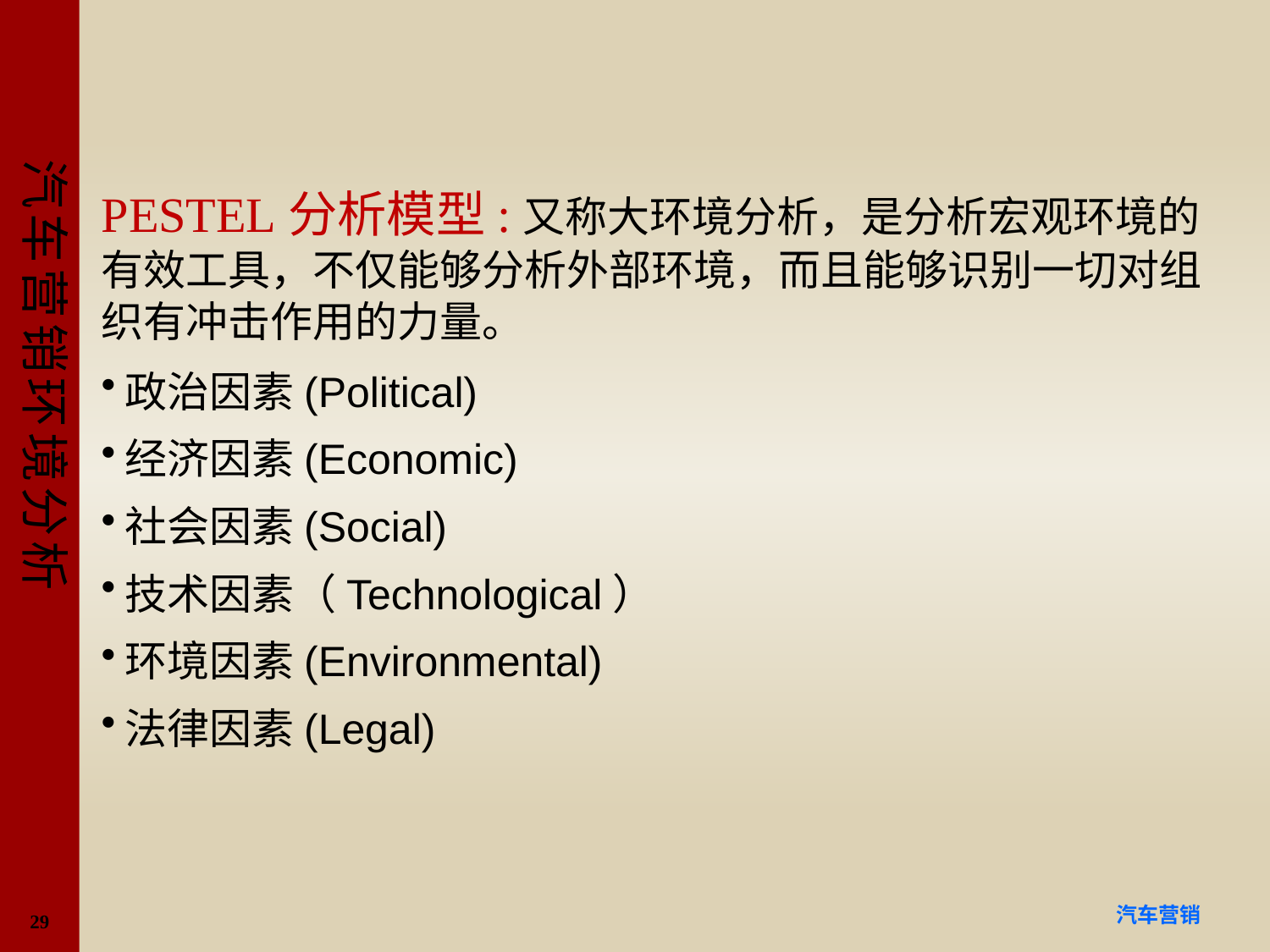

#
PESTEL分析模型:又称大环境分析，是分析宏观环境的有效工具，不仅能够分析外部环境，而且能够识别一切对组织有冲击作用的力量。
政治因素(Political)
经济因素(Economic)
社会因素(Social)
技术因素（Technological）
环境因素(Environmental)
法律因素(Legal)
29